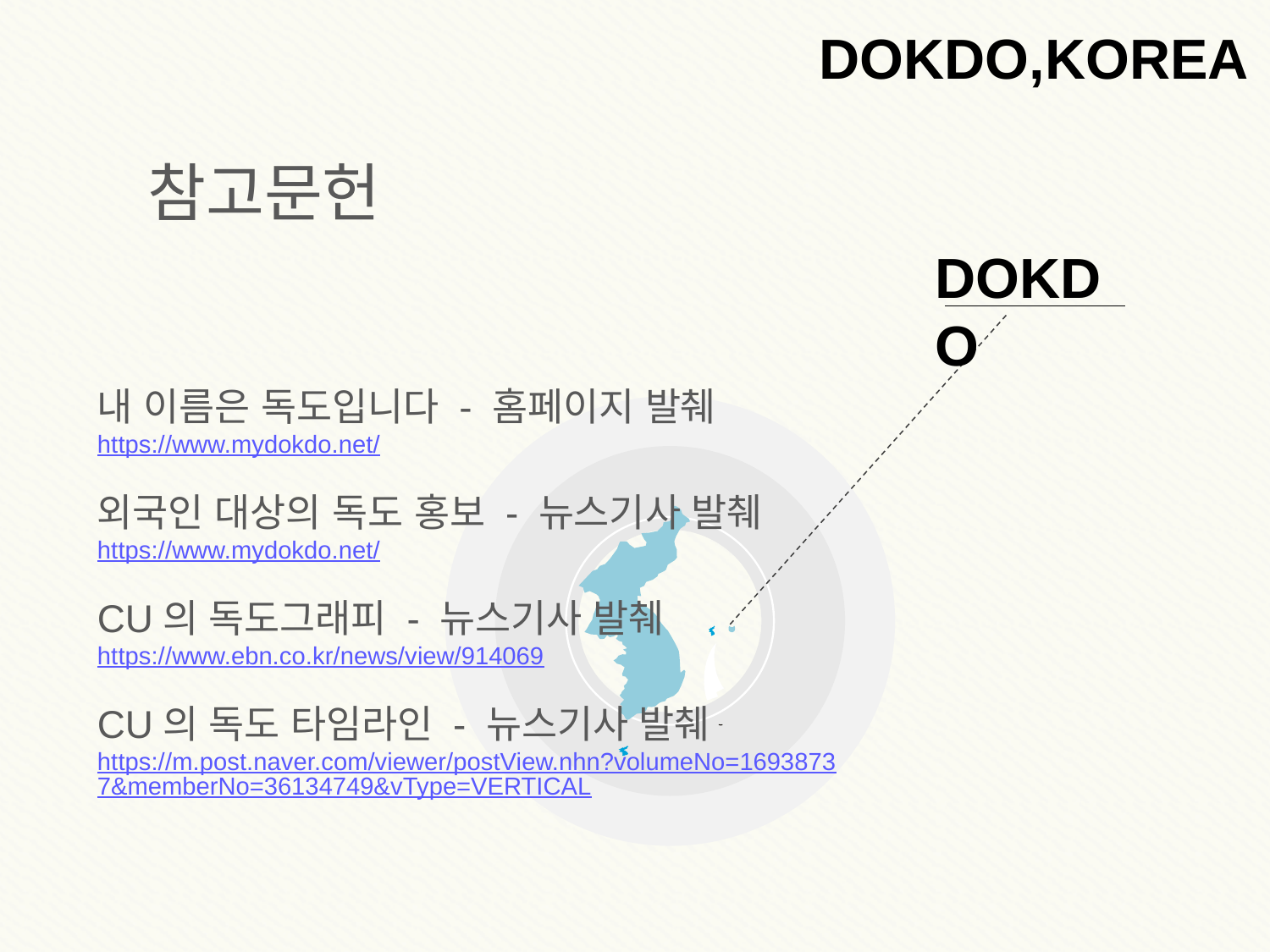

DOKDO,KOREA
참고문헌
DOKDO

내 이름은 독도입니다 - 홈페이지 발췌
https://www.mydokdo.net/

외국인 대상의 독도 홍보 - 뉴스기사 발췌
https://www.mydokdo.net/

CU의 독도그래피 - 뉴스기사 발췌
https://www.ebn.co.kr/news/view/914069

CU의 독도 타임라인 - 뉴스기사 발췌
https://m.post.naver.com/viewer/postView.nhn?volumeNo=16938737&memberNo=36134749&vType=VERTICAL